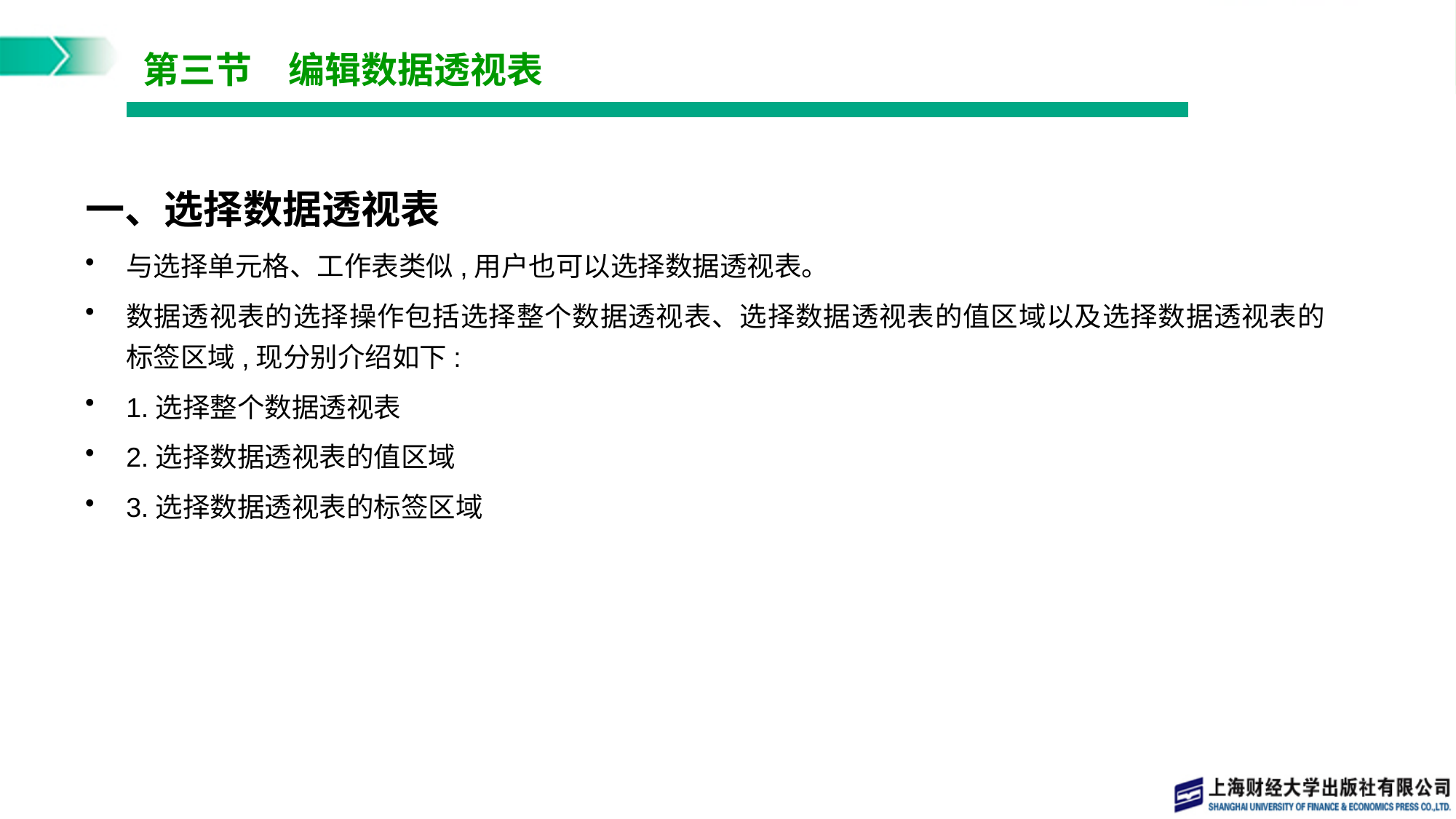

# 第三节　编辑数据透视表
一、选择数据透视表
与选择单元格、工作表类似,用户也可以选择数据透视表。
数据透视表的选择操作包括选择整个数据透视表、选择数据透视表的值区域以及选择数据透视表的标签区域,现分别介绍如下:
1.选择整个数据透视表
2.选择数据透视表的值区域
3.选择数据透视表的标签区域